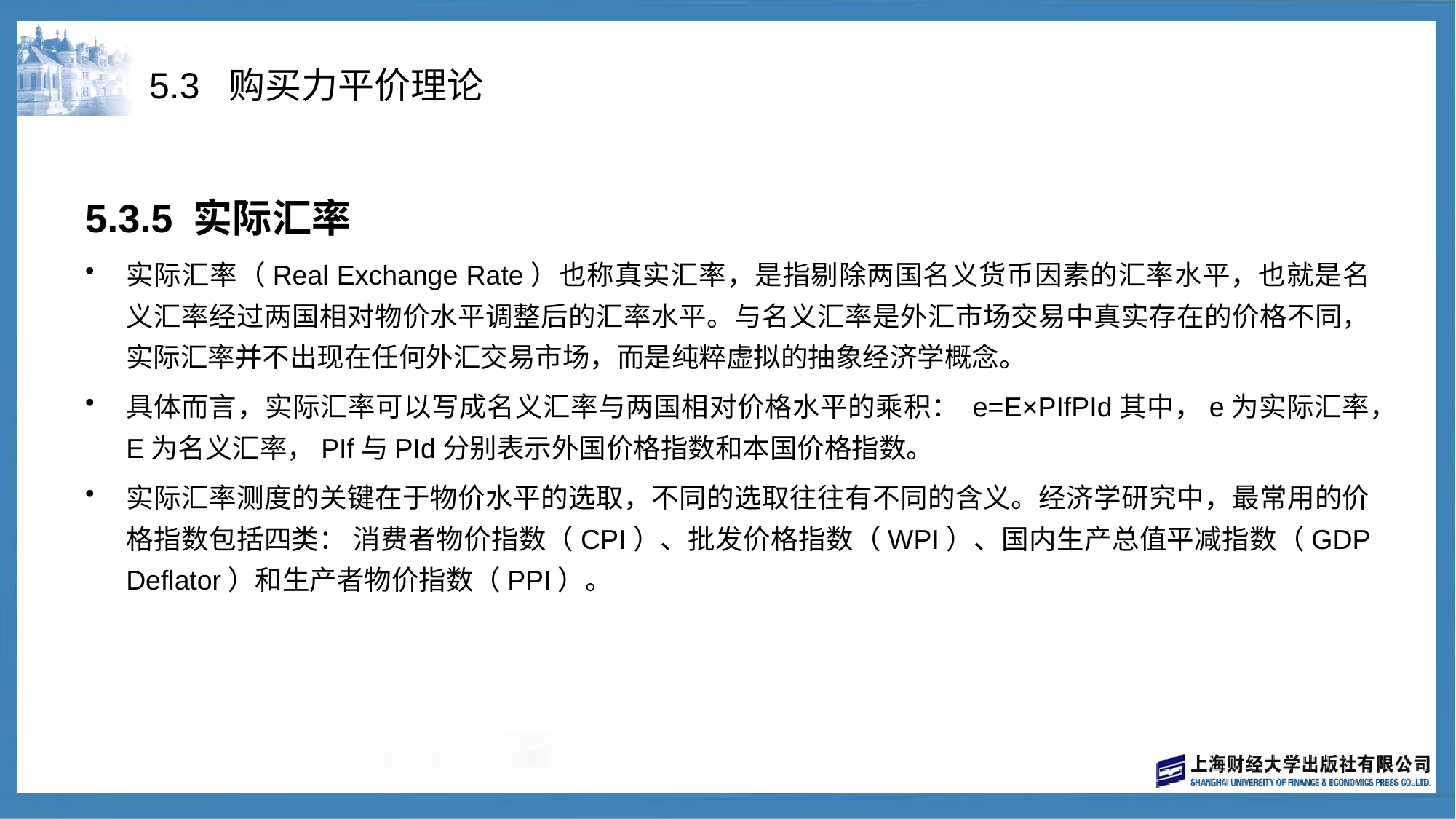

# 5.3  购买力平价理论
5.3.5 实际汇率
实际汇率（Real Exchange Rate）也称真实汇率，是指剔除两国名义货币因素的汇率水平，也就是名义汇率经过两国相对物价水平调整后的汇率水平。与名义汇率是外汇市场交易中真实存在的价格不同，实际汇率并不出现在任何外汇交易市场，而是纯粹虚拟的抽象经济学概念。
具体而言，实际汇率可以写成名义汇率与两国相对价格水平的乘积： e=E×PIfPId其中，e为实际汇率，E为名义汇率，PIf与PId分别表示外国价格指数和本国价格指数。
实际汇率测度的关键在于物价水平的选取，不同的选取往往有不同的含义。经济学研究中，最常用的价格指数包括四类： 消费者物价指数（CPI）、批发价格指数（WPI）、国内生产总值平减指数（GDP Deflator）和生产者物价指数（PPI）。